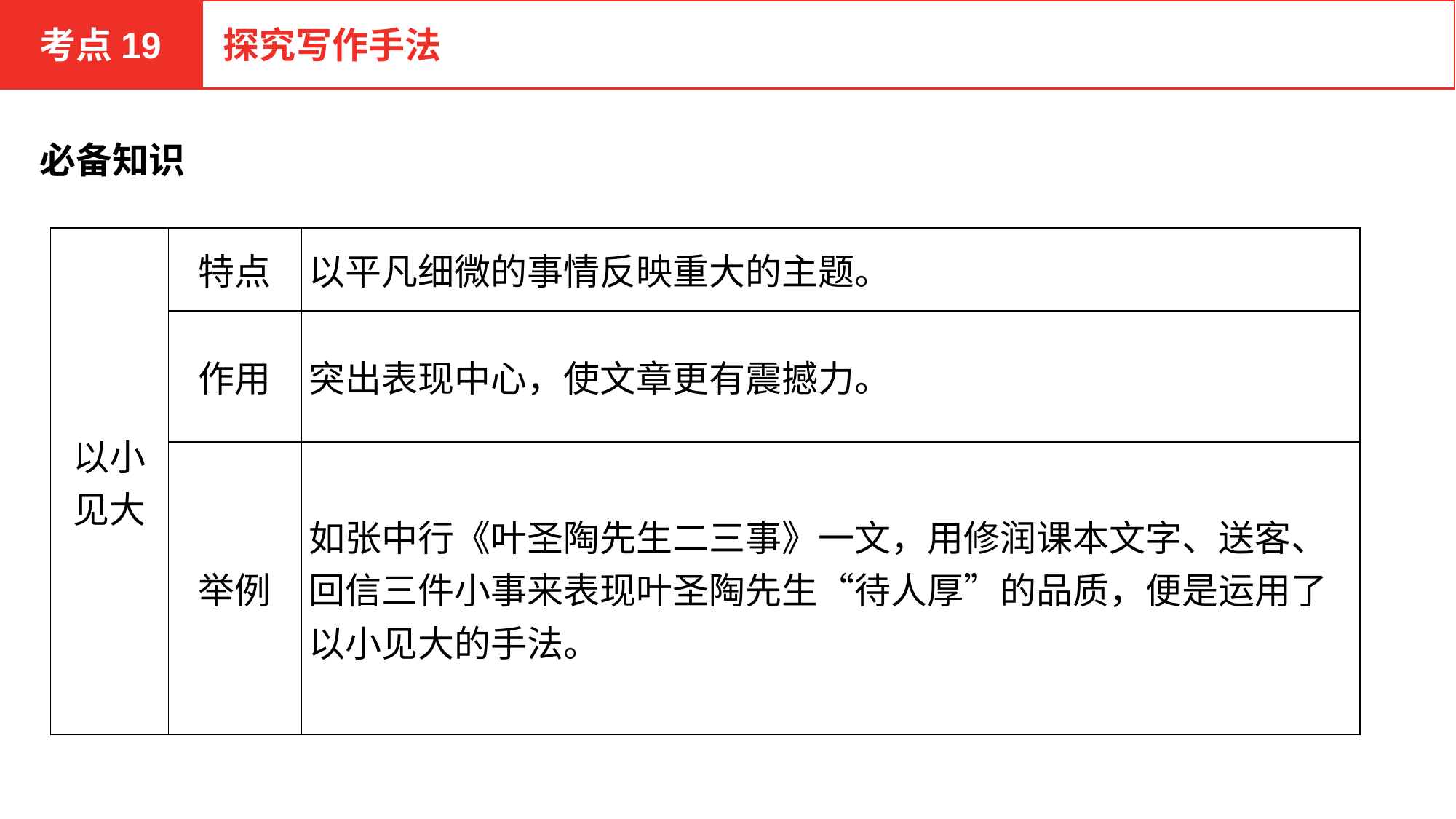

考点19
探究写作手法
必备知识

| 以小 见大 | 特点 | 以平凡细微的事情反映重大的主题。 |
| --- | --- | --- |
|  | 作用 | 突出表现中心，使文章更有震撼力。 |
|  | 举例 | 如张中行《叶圣陶先生二三事》一文，用修润课本文字、送客、回信三件小事来表现叶圣陶先生“待人厚”的品质，便是运用了以小见大的手法。 |